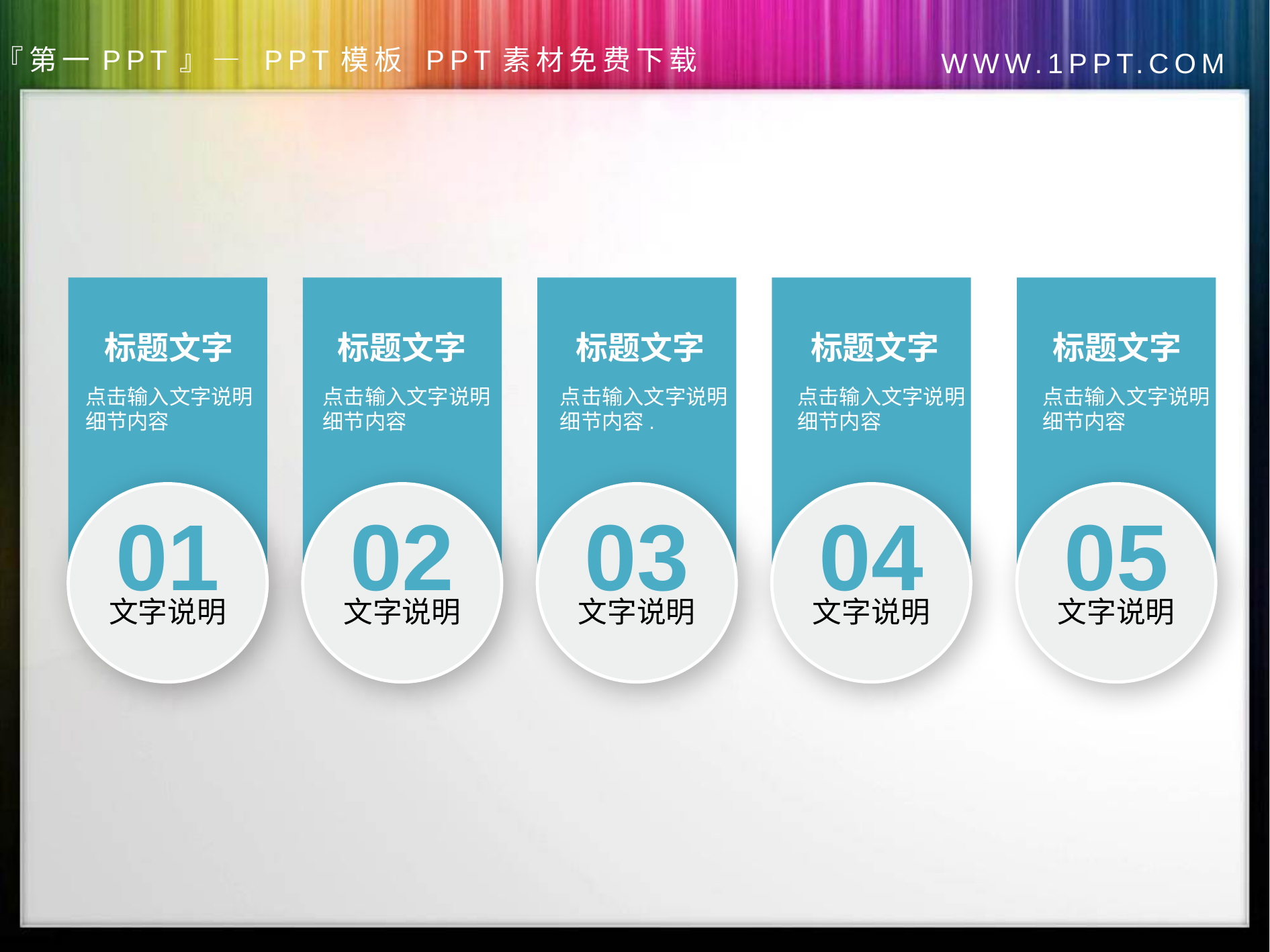

标题文字
点击输入文字说明细节内容

01
文字说明
标题文字
点击输入文字说明细节内容

02
文字说明
标题文字
点击输入文字说明细节内容.

03
文字说明

04
文字说明
标题文字
点击输入文字说明细节内容
标题文字
点击输入文字说明细节内容

05
文字说明